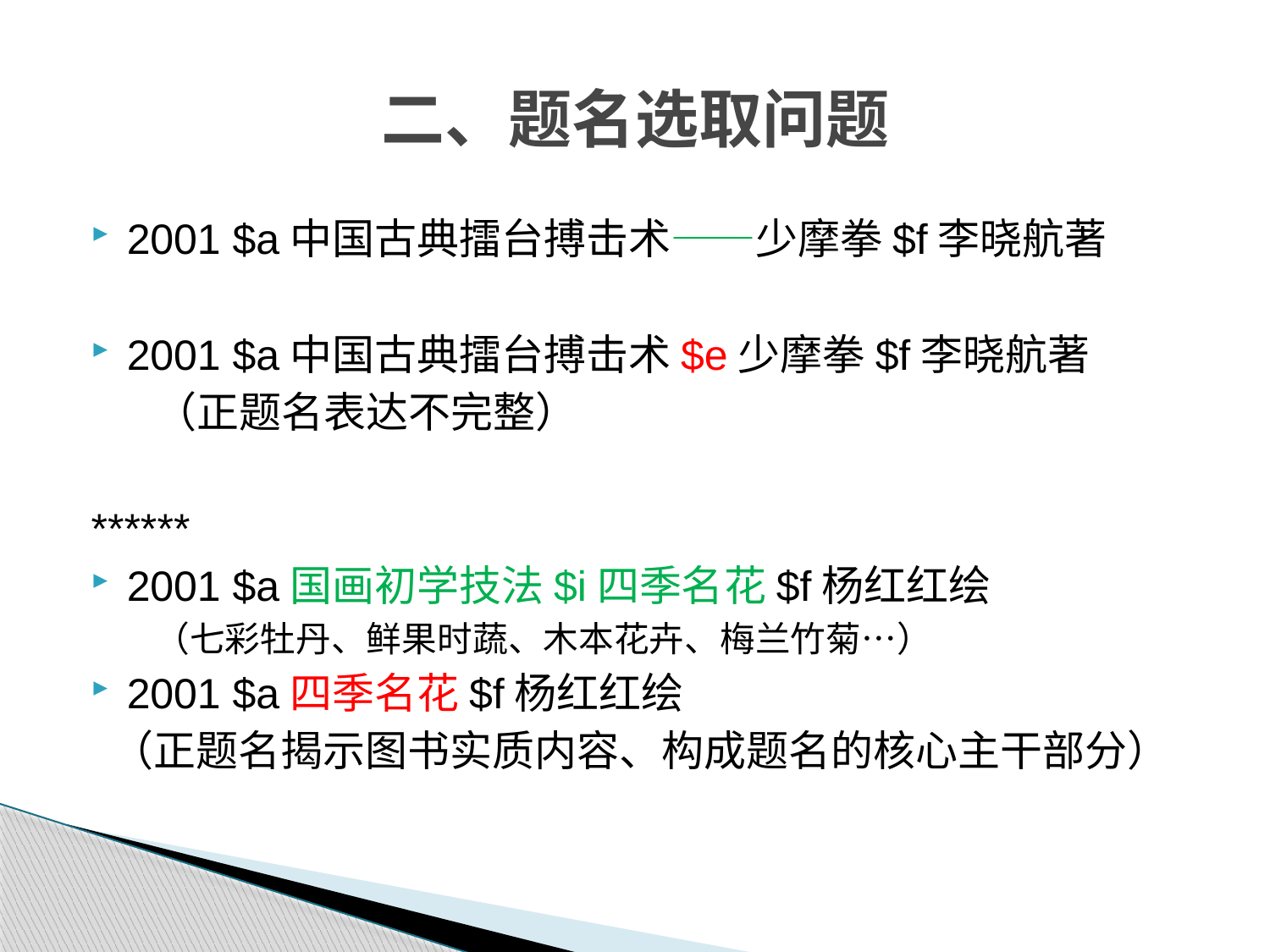

# 二、题名选取问题
2001 $a中国古典擂台搏击术——少摩拳$f李晓航著

2001 $a中国古典擂台搏击术$e少摩拳$f李晓航著
       （正题名表达不完整）

******
2001 $a国画初学技法$i四季名花$f杨红红绘
       （七彩牡丹、鲜果时蔬、木本花卉、梅兰竹菊…）
2001 $a四季名花$f杨红红绘
 （正题名揭示图书实质内容、构成题名的核心主干部分）